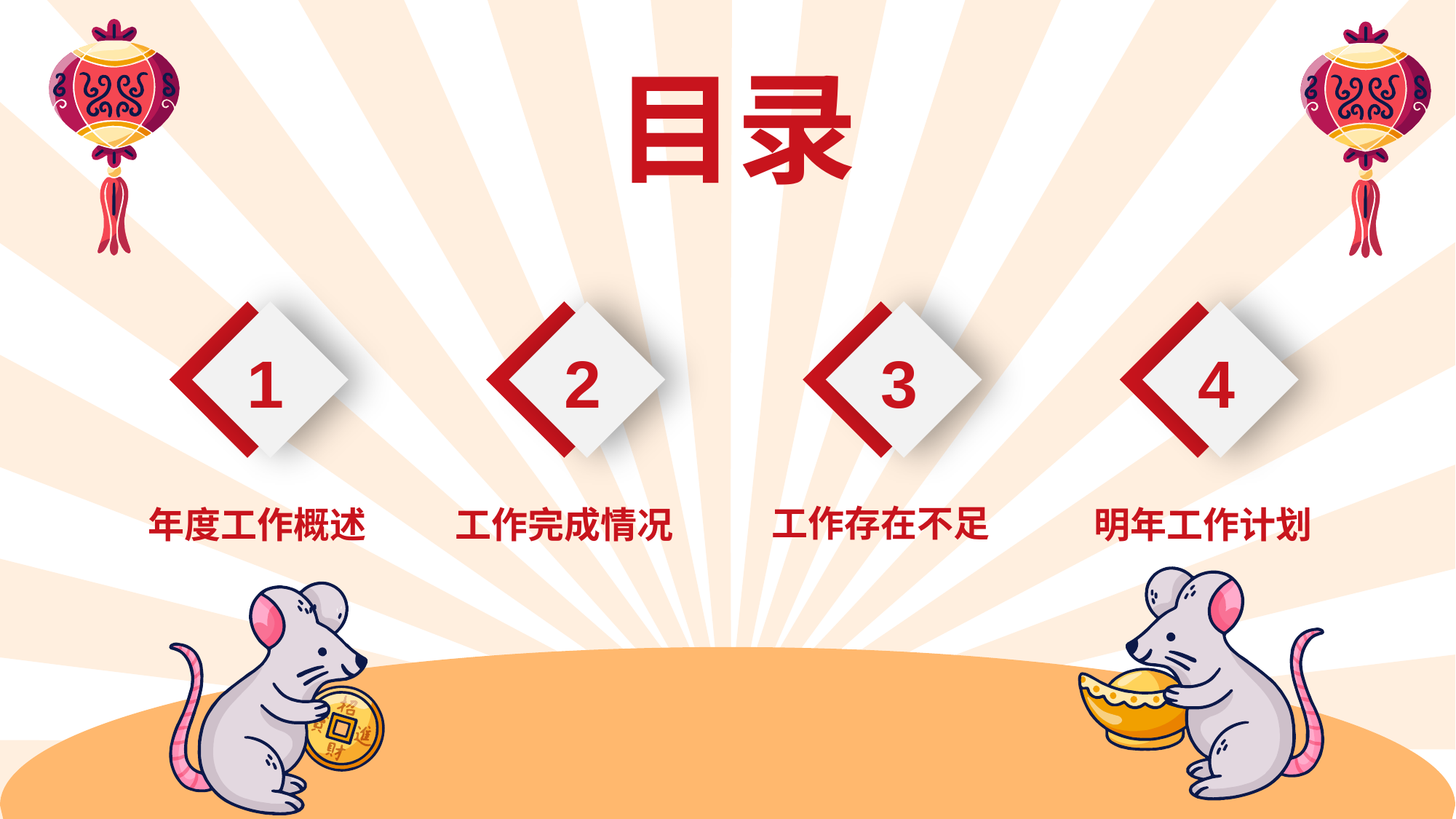

目录

1

2

3

4
工作存在不足
明年工作计划
年度工作概述
工作完成情况